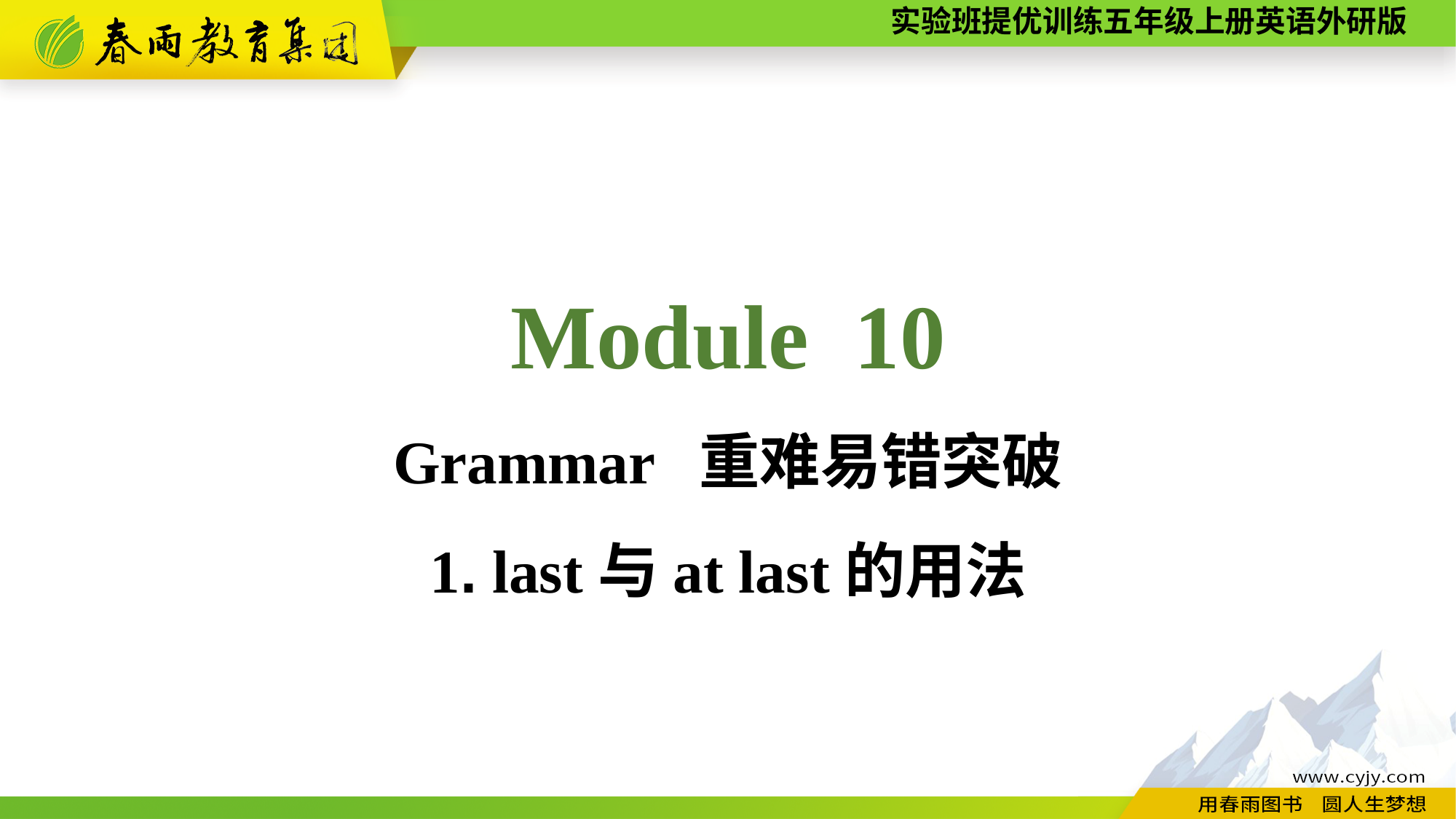

Module  10
Grammar  重难易错突破
1. last与at last的用法